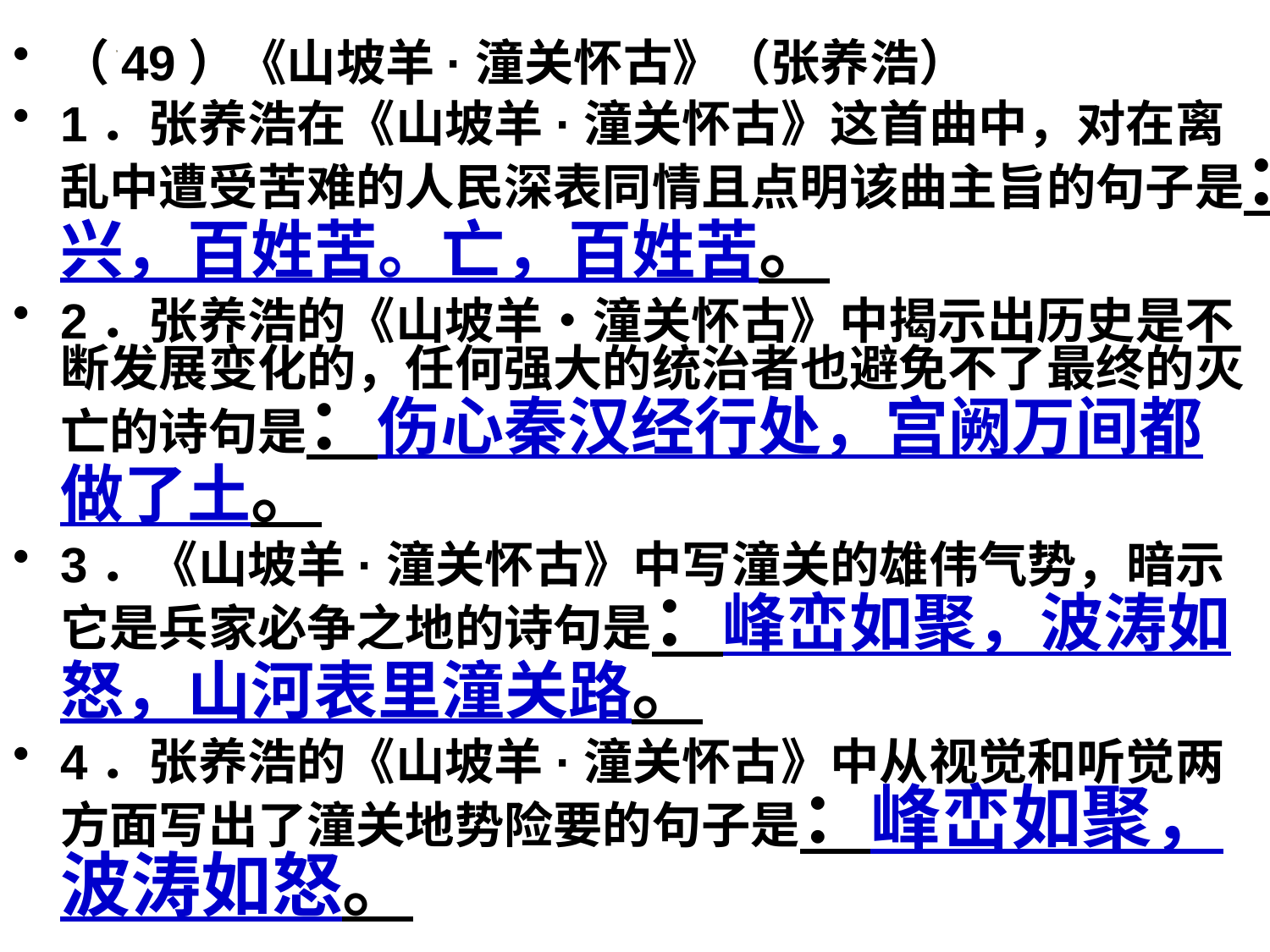

（49）《山坡羊·潼关怀古》（张养浩）
1．张养浩在《山坡羊·潼关怀古》这首曲中，对在离乱中遭受苦难的人民深表同情且点明该曲主旨的句子是：兴，百姓苦。亡，百姓苦。
2．张养浩的《山坡羊•潼关怀古》中揭示出历史是不断发展变化的，任何强大的统治者也避免不了最终的灭亡的诗句是：伤心秦汉经行处，宫阙万间都做了土。
3．《山坡羊·潼关怀古》中写潼关的雄伟气势，暗示它是兵家必争之地的诗句是：峰峦如聚，波涛如怒，山河表里潼关路。
4．张养浩的《山坡羊·潼关怀古》中从视觉和听觉两方面写出了潼关地势险要的句子是：峰峦如聚，波涛如怒。
#